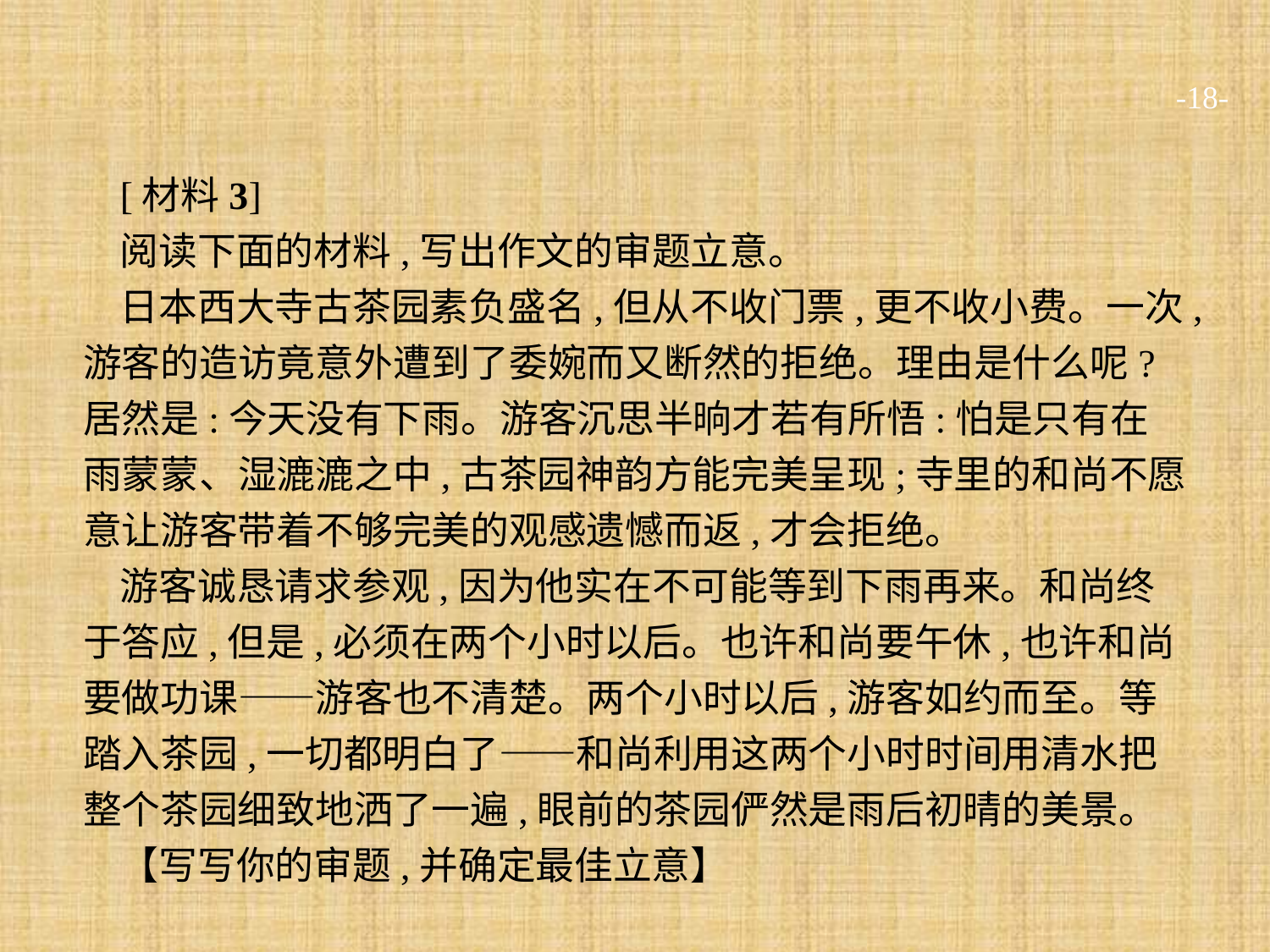

-18-
[材料3]
阅读下面的材料,写出作文的审题立意。
日本西大寺古茶园素负盛名,但从不收门票,更不收小费。一次,游客的造访竟意外遭到了委婉而又断然的拒绝。理由是什么呢?居然是:今天没有下雨。游客沉思半晌才若有所悟:怕是只有在雨蒙蒙、湿漉漉之中,古茶园神韵方能完美呈现;寺里的和尚不愿意让游客带着不够完美的观感遗憾而返,才会拒绝。
游客诚恳请求参观,因为他实在不可能等到下雨再来。和尚终于答应,但是,必须在两个小时以后。也许和尚要午休,也许和尚要做功课——游客也不清楚。两个小时以后,游客如约而至。等踏入茶园,一切都明白了——和尚利用这两个小时时间用清水把整个茶园细致地洒了一遍,眼前的茶园俨然是雨后初晴的美景。
【写写你的审题,并确定最佳立意】